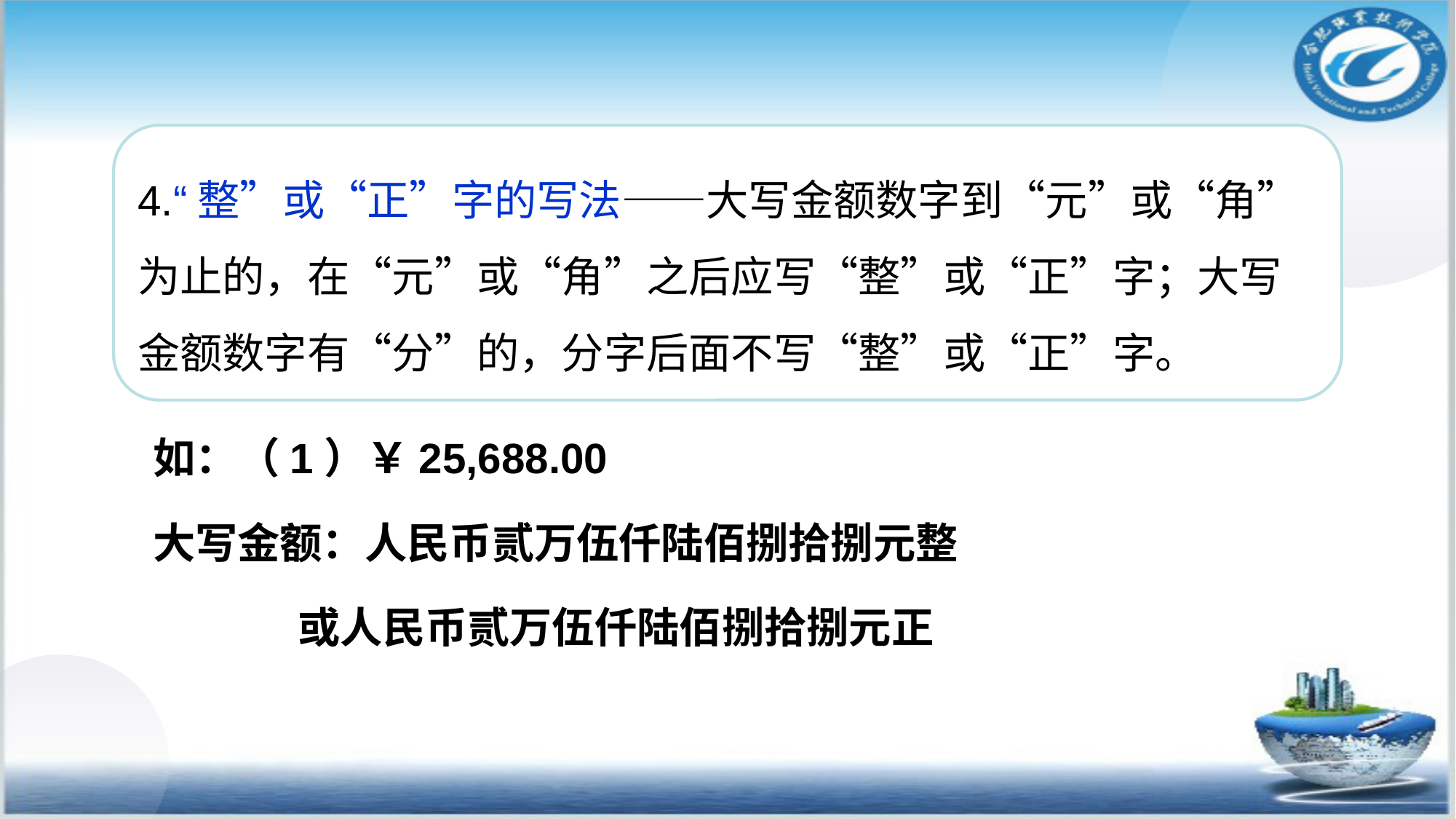

4.“整”或“正”字的写法——大写金额数字到“元”或“角”
为止的，在“元”或“角”之后应写“整”或“正”字；大写
金额数字有“分”的，分字后面不写“整”或“正”字。
如：（1）￥25,688.00
大写金额：人民币贰万伍仟陆佰捌拾捌元整
              或人民币贰万伍仟陆佰捌拾捌元正